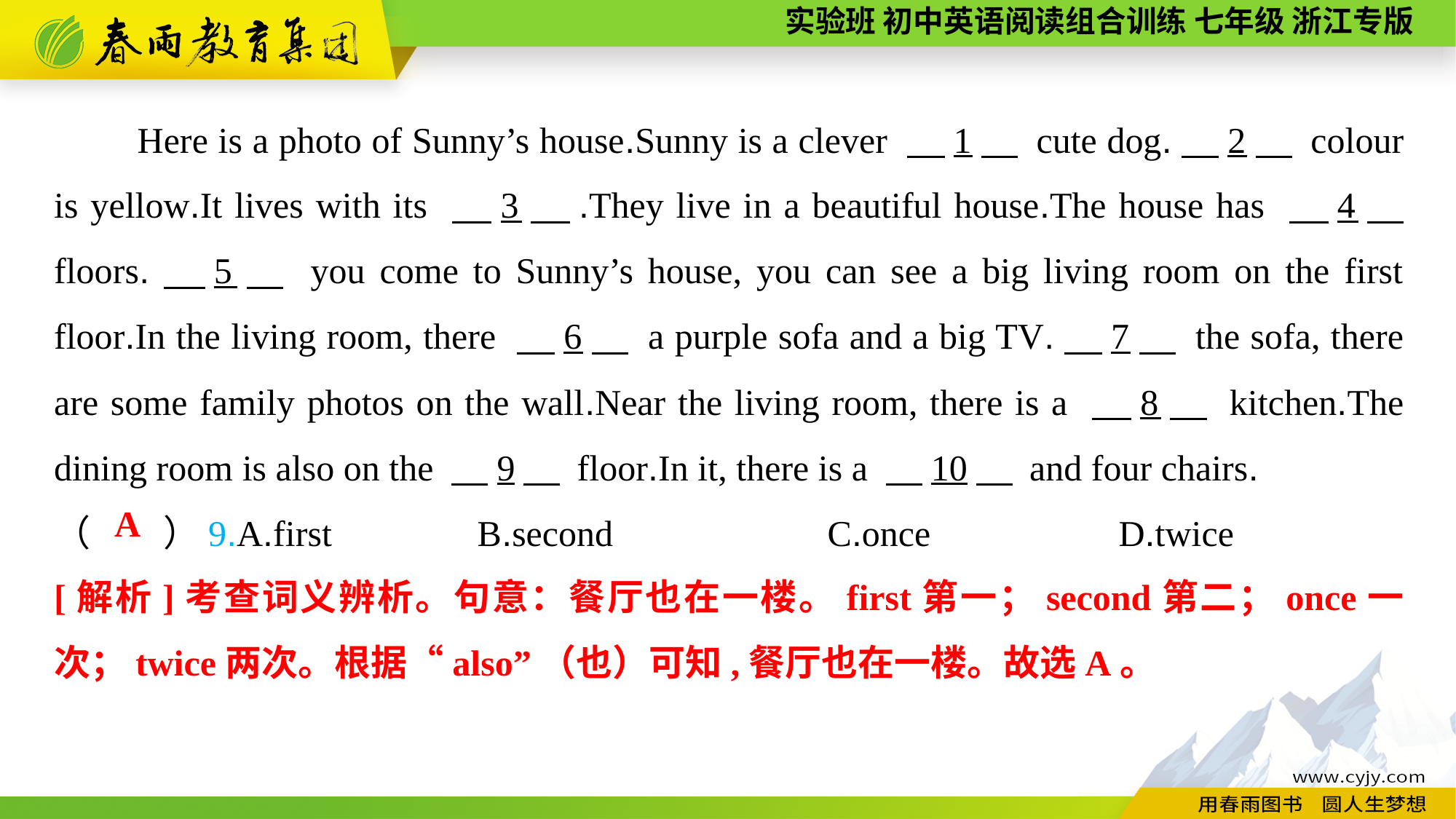

Here is a photo of Sunny’s house.Sunny is a clever 　1　 cute dog.　2　 colour is yellow.It lives with its 　3　.They live in a beautiful house.The house has 　4　 floors.　5　 you come to Sunny’s house, you can see a big living room on the first floor.In the living room, there 　6　 a purple sofa and a big TV.　7　 the sofa, there are some family photos on the wall.Near the living room, there is a 　8　 kitchen.The dining room is also on the 　9　 floor.In it, there is a 　10　 and four chairs.
（　　）9.A.first                B.second	             C.once	         D.twice
A
[解析]考查词义辨析。句意：餐厅也在一楼。first第一；second第二；once一次；twice两次。根据“also”（也）可知,餐厅也在一楼。故选A。